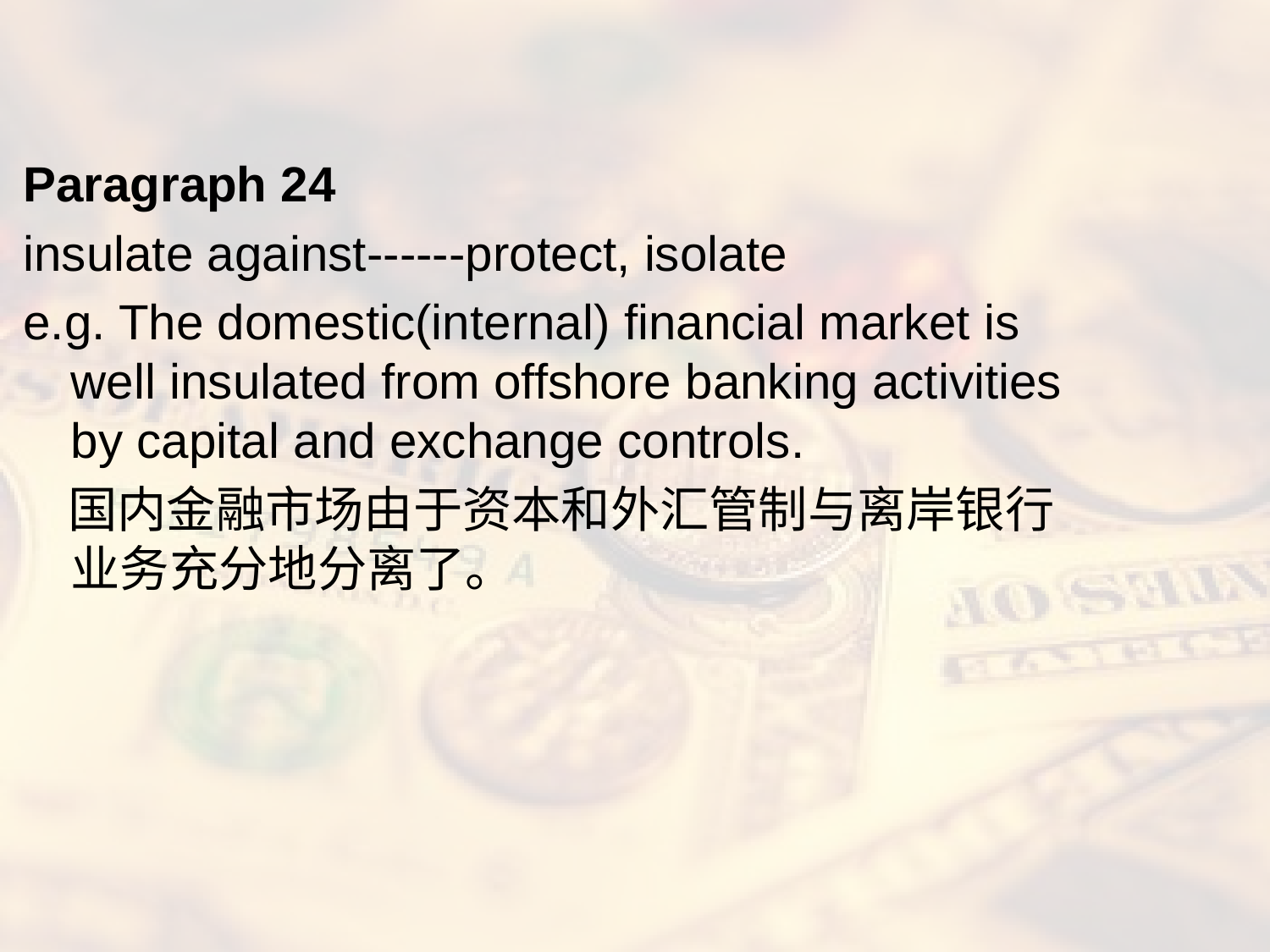

#
Paragraph 24
insulate against------protect, isolate
e.g. The domestic(internal) financial market is well insulated from offshore banking activities by capital and exchange controls.
   国内金融市场由于资本和外汇管制与离岸银行业务充分地分离了。